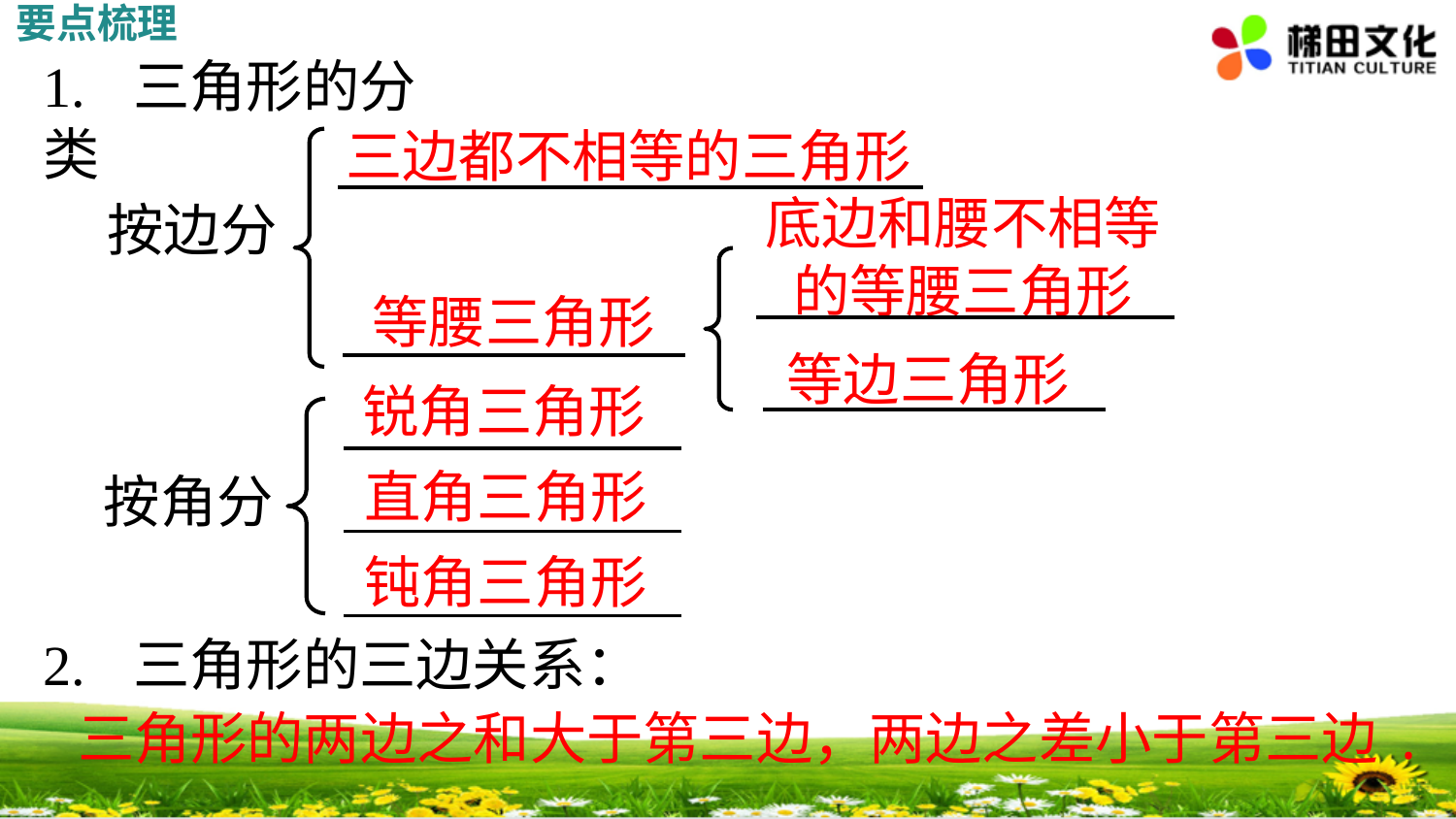

要点梳理
1. 三角形的分类
三边都不相等的三角形

按边分
底边和腰不相等的等腰三角形

等腰三角形
等边三角形
锐角三角形

按角分
直角三角形
钝角三角形
2. 三角形的三边关系：
三角形的两边之和大于第三边，两边之差小于第三边.